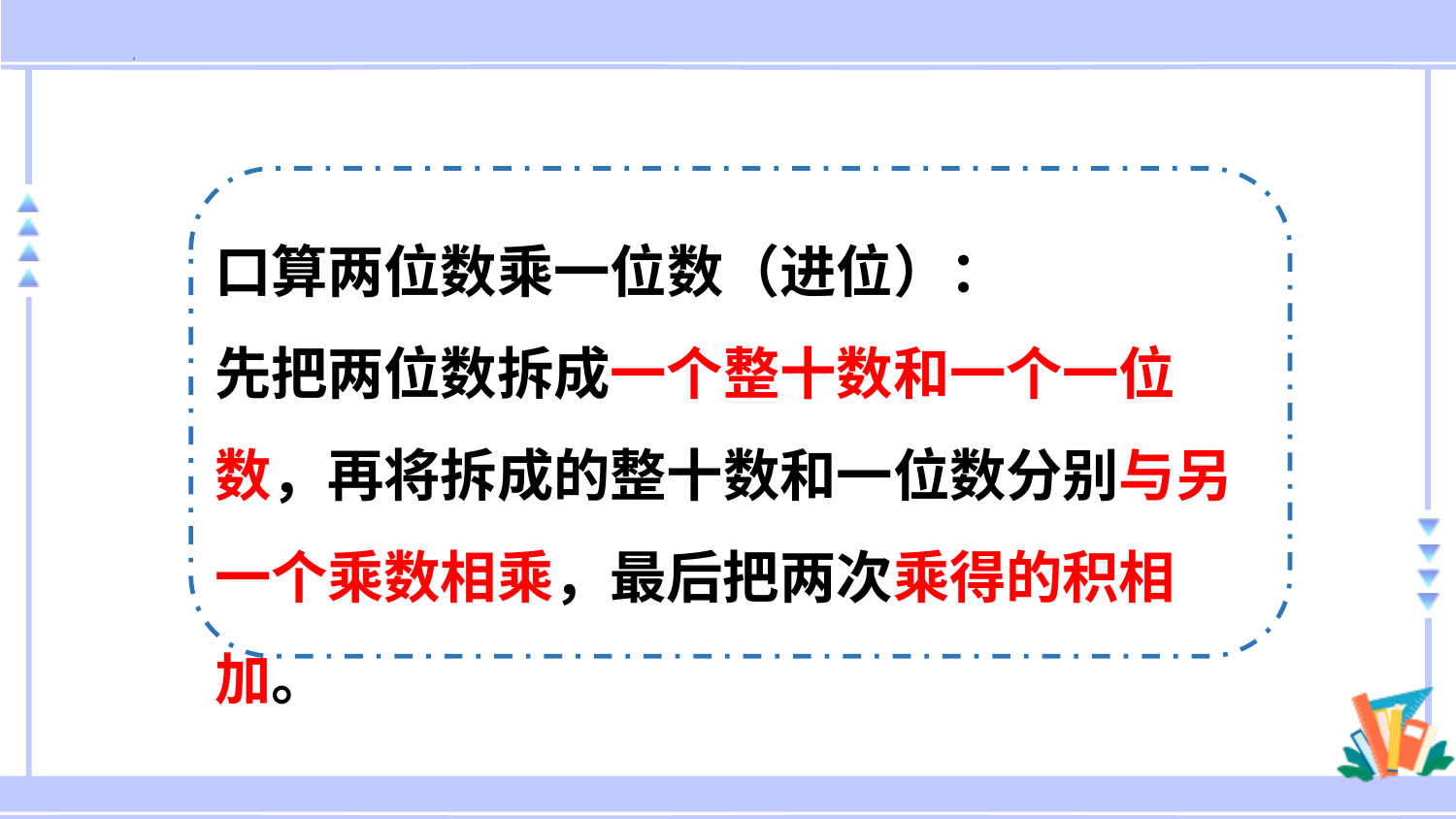

口算两位数乘一位数（进位）：
先把两位数拆成一个整十数和一个一位数，再将拆成的整十数和一位数分别与另一个乘数相乘，最后把两次乘得的积相加。